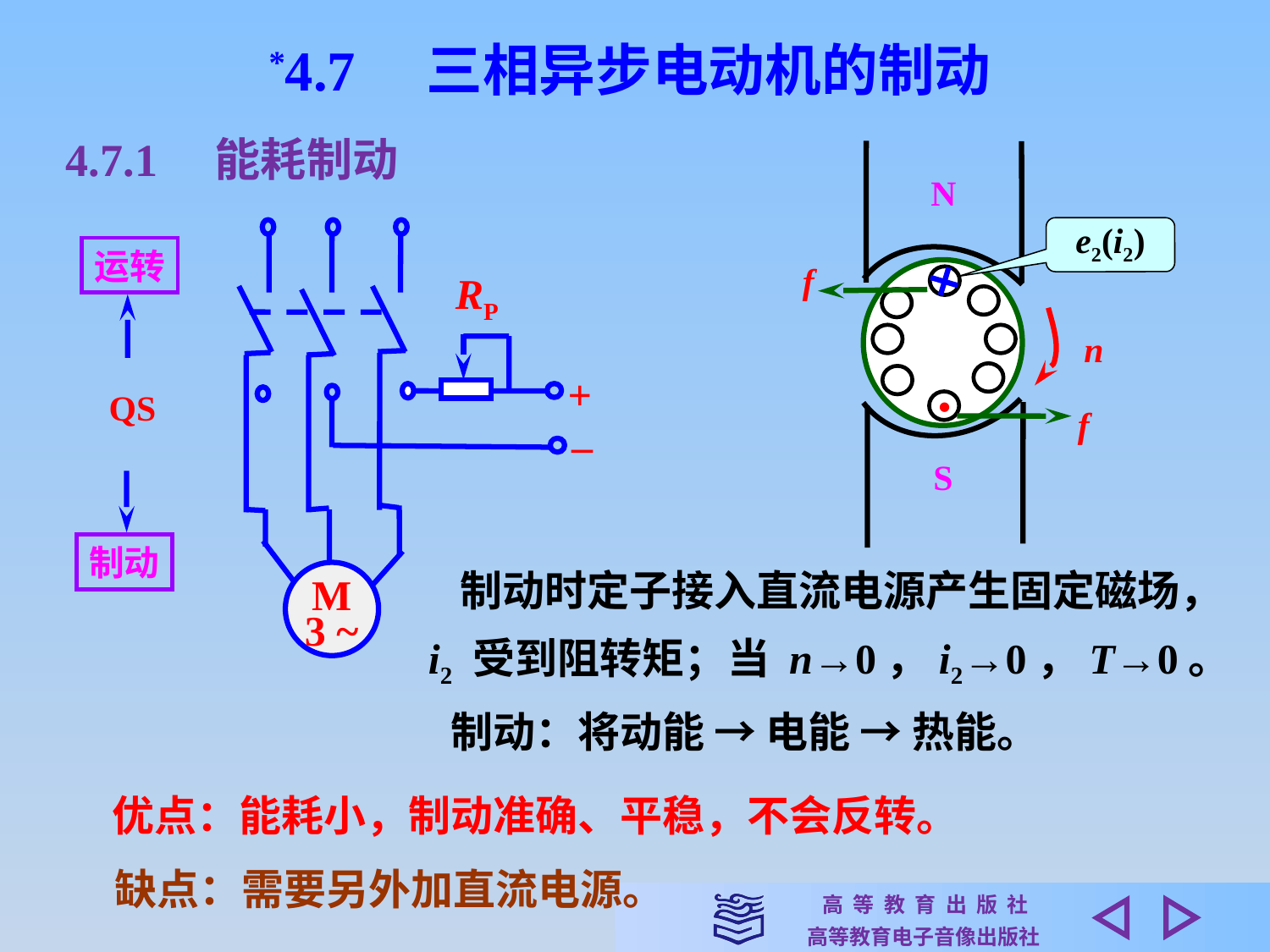

*4.7　三相异步电动机的制动
4.7.1　能耗制动

N

S

e2(i2)

RP

+

–

M
3 ~
运转

QS

f

n
•
f

制动
制动时定子接入直流电源产生固定磁场，
i2 受到阻转矩；当 n→0，i2→0，T→0。
制动：将动能 → 电能 → 热能。
优点：能耗小，制动准确、平稳，不会反转。
缺点：需要另外加直流电源。